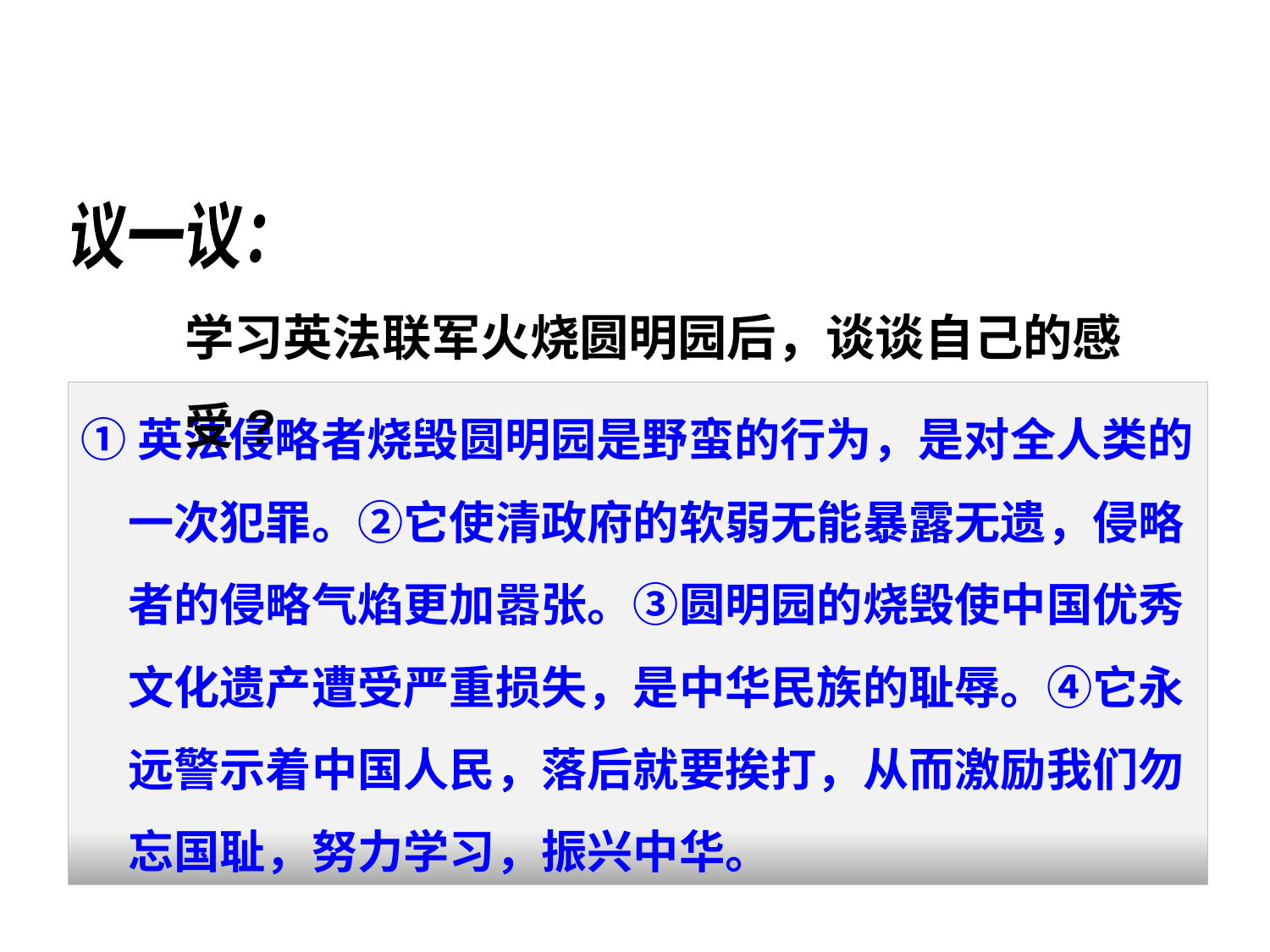

议一议：
学习英法联军火烧圆明园后，谈谈自己的感受?

①英法侵略者烧毁圆明园是野蛮的行为，是对全人类的一次犯罪。②它使清政府的软弱无能暴露无遗，侵略者的侵略气焰更加嚣张。③圆明园的烧毁使中国优秀文化遗产遭受严重损失，是中华民族的耻辱。④它永远警示着中国人民，落后就要挨打，从而激励我们勿忘国耻，努力学习，振兴中华。